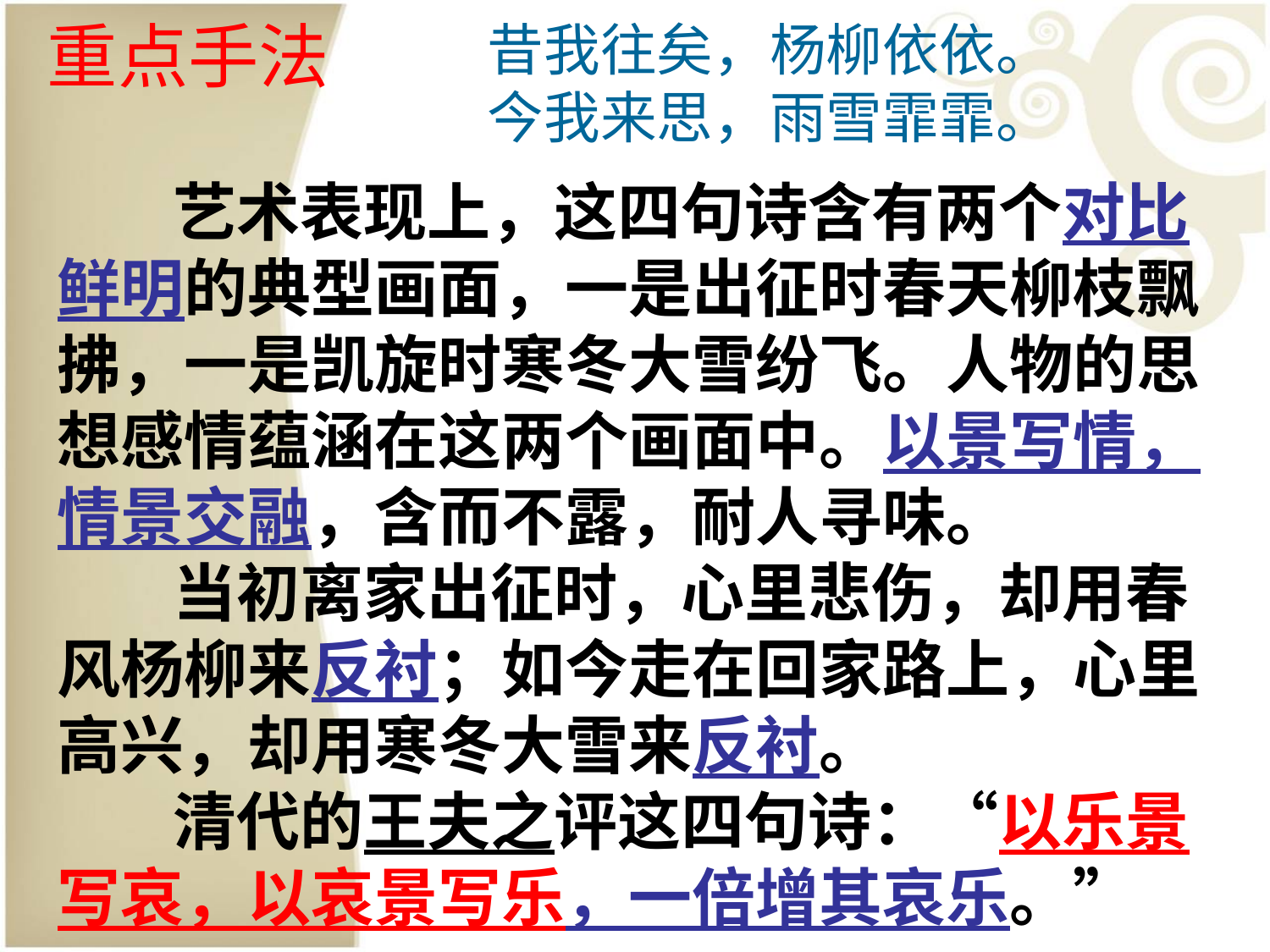

重点手法

昔我往矣，杨柳依依。
今我来思，雨雪霏霏。
       艺术表现上，这四句诗含有两个对比鲜明的典型画面，一是出征时春天柳枝飘拂，一是凯旋时寒冬大雪纷飞。人物的思想感情蕴涵在这两个画面中。以景写情，情景交融，含而不露，耐人寻味。
       当初离家出征时，心里悲伤，却用春风杨柳来反衬；如今走在回家路上，心里高兴，却用寒冬大雪来反衬。
       清代的王夫之评这四句诗：“以乐景写哀，以哀景写乐，一倍增其哀乐。”